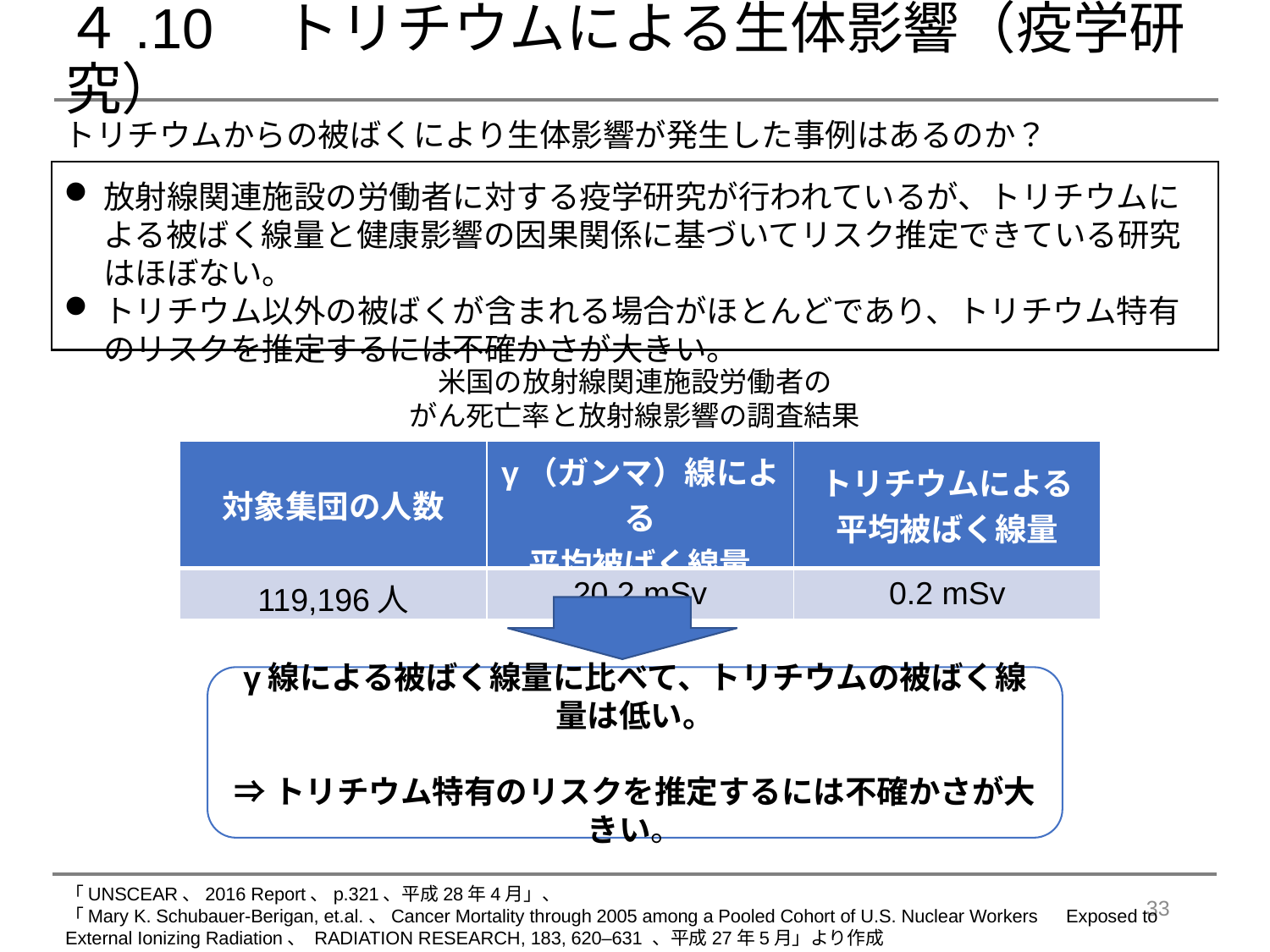

# ４.10　トリチウムによる生体影響（疫学研究）
トリチウムからの被ばくにより生体影響が発生した事例はあるのか？
放射線関連施設の労働者に対する疫学研究が行われているが、トリチウムによる被ばく線量と健康影響の因果関係に基づいてリスク推定できている研究はほぼない。
トリチウム以外の被ばくが含まれる場合がほとんどであり、トリチウム特有のリスクを推定するには不確かさが大きい。
米国の放射線関連施設労働者の
がん死亡率と放射線影響の調査結果
| 対象集団の人数 | γ（ガンマ）線による 平均被ばく線量 | トリチウムによる 平均被ばく線量 |
| --- | --- | --- |
| 119,196人 | 20.2 mSv | 0.2 mSv |

γ線による被ばく線量に比べて、トリチウムの被ばく線量は低い。

⇒トリチウム特有のリスクを推定するには不確かさが大きい。
「UNSCEAR、2016 Report、p.321、平成28年4月」、
「Mary K. Schubauer-Berigan, et.al.、Cancer Mortality through 2005 among a Pooled Cohort of U.S. Nuclear Workers　Exposed to External Ionizing Radiation、 RADIATION RESEARCH, 183, 620–631 、平成27年5月」より作成
33